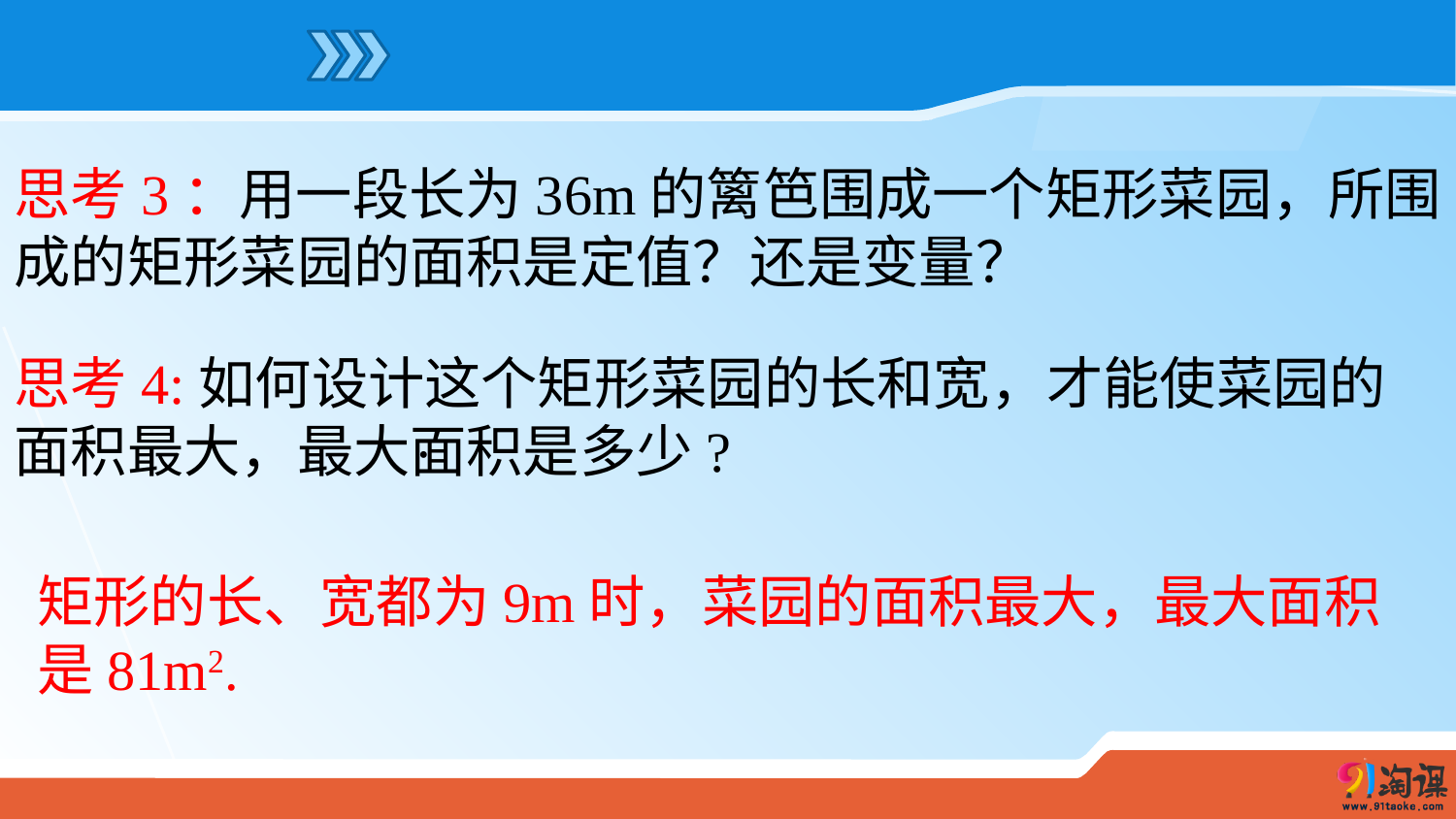

思考3：用一段长为36m的篱笆围成一个矩形菜园，所围成的矩形菜园的面积是定值？还是变量？

思考4:如何设计这个矩形菜园的长和宽，才能使菜园的面积最大，最大面积是多少?
.
矩形的长、宽都为9m时，菜园的面积最大，最大面积是81m2.